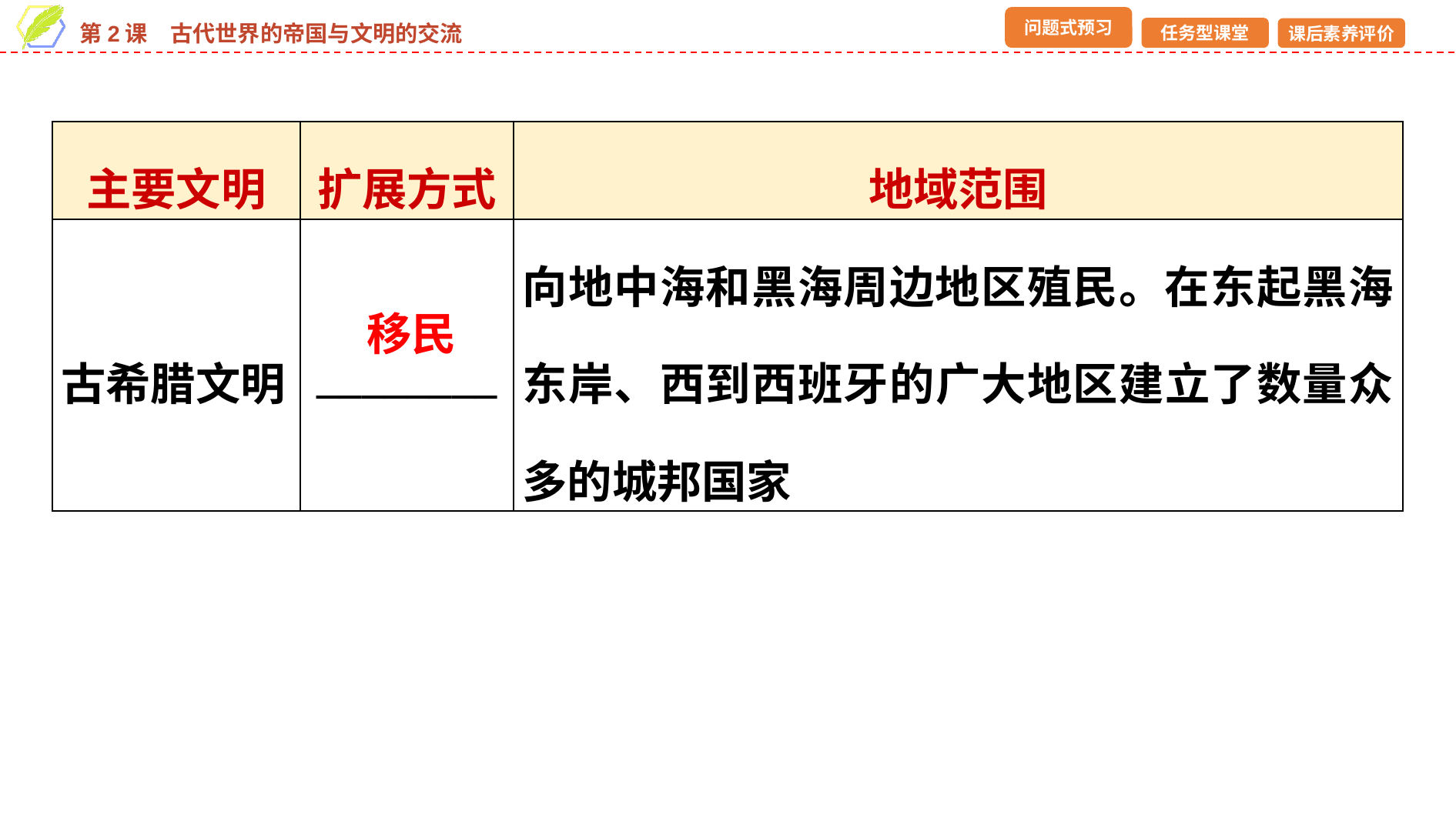

| 主要文明 | 扩展方式 | 地域范围 |
| --- | --- | --- |
| 古希腊文明 | \_\_\_\_\_\_\_\_ | 向地中海和黑海周边地区殖民。在东起黑海东岸、西到西班牙的广大地区建立了数量众多的城邦国家 |
移民